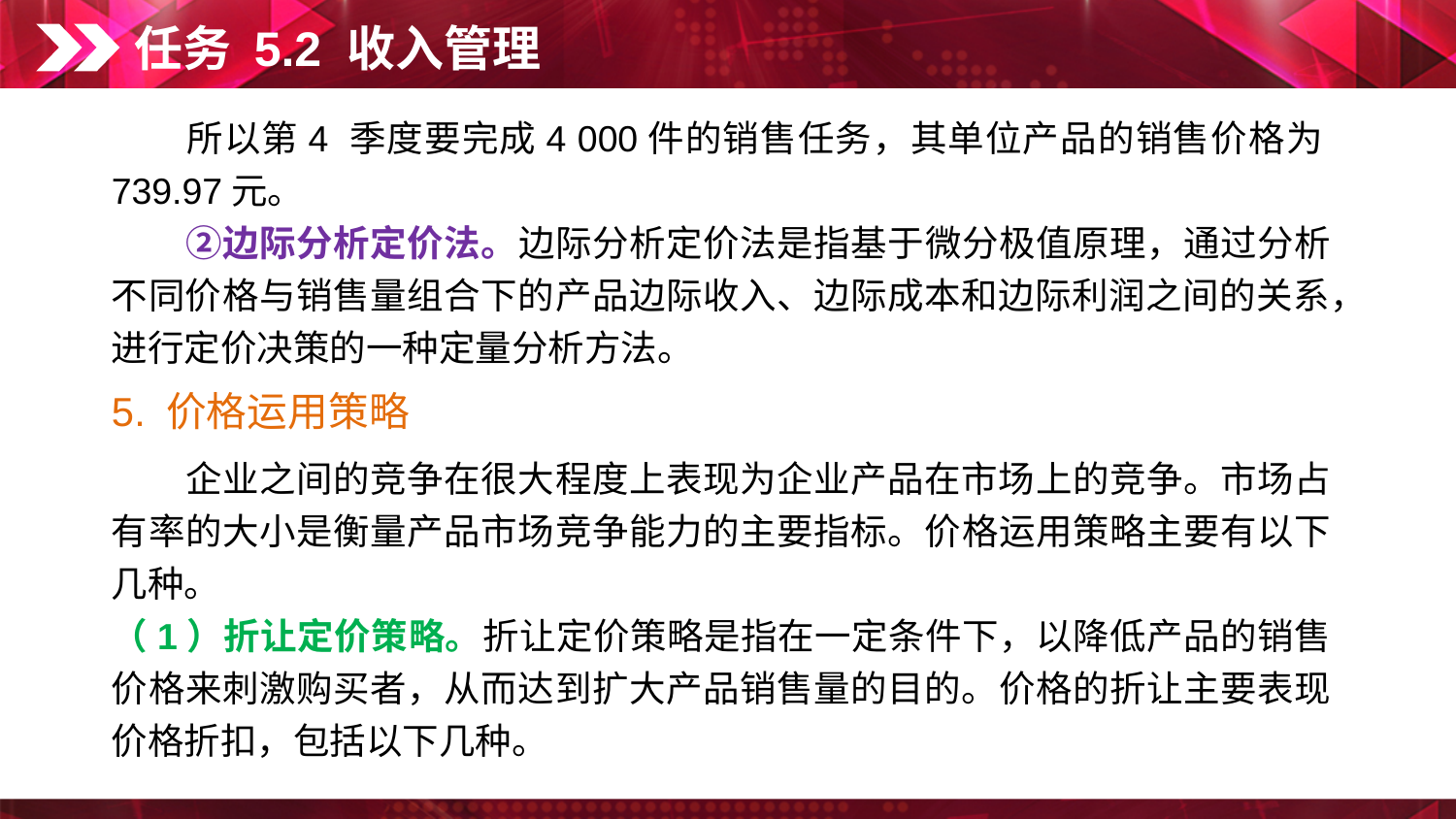

任务 5.2 收入管理

　　所以第4 季度要完成4 000件的销售任务，其单位产品的销售价格为739.97元。
　　②边际分析定价法。边际分析定价法是指基于微分极值原理，通过分析不同价格与销售量组合下的产品边际收入、边际成本和边际利润之间的关系，进行定价决策的一种定量分析方法。
5. 价格运用策略
　　企业之间的竞争在很大程度上表现为企业产品在市场上的竞争。市场占有率的大小是衡量产品市场竞争能力的主要指标。价格运用策略主要有以下几种。
（1）折让定价策略。折让定价策略是指在一定条件下，以降低产品的销售价格来刺激购买者，从而达到扩大产品销售量的目的。价格的折让主要表现价格折扣，包括以下几种。